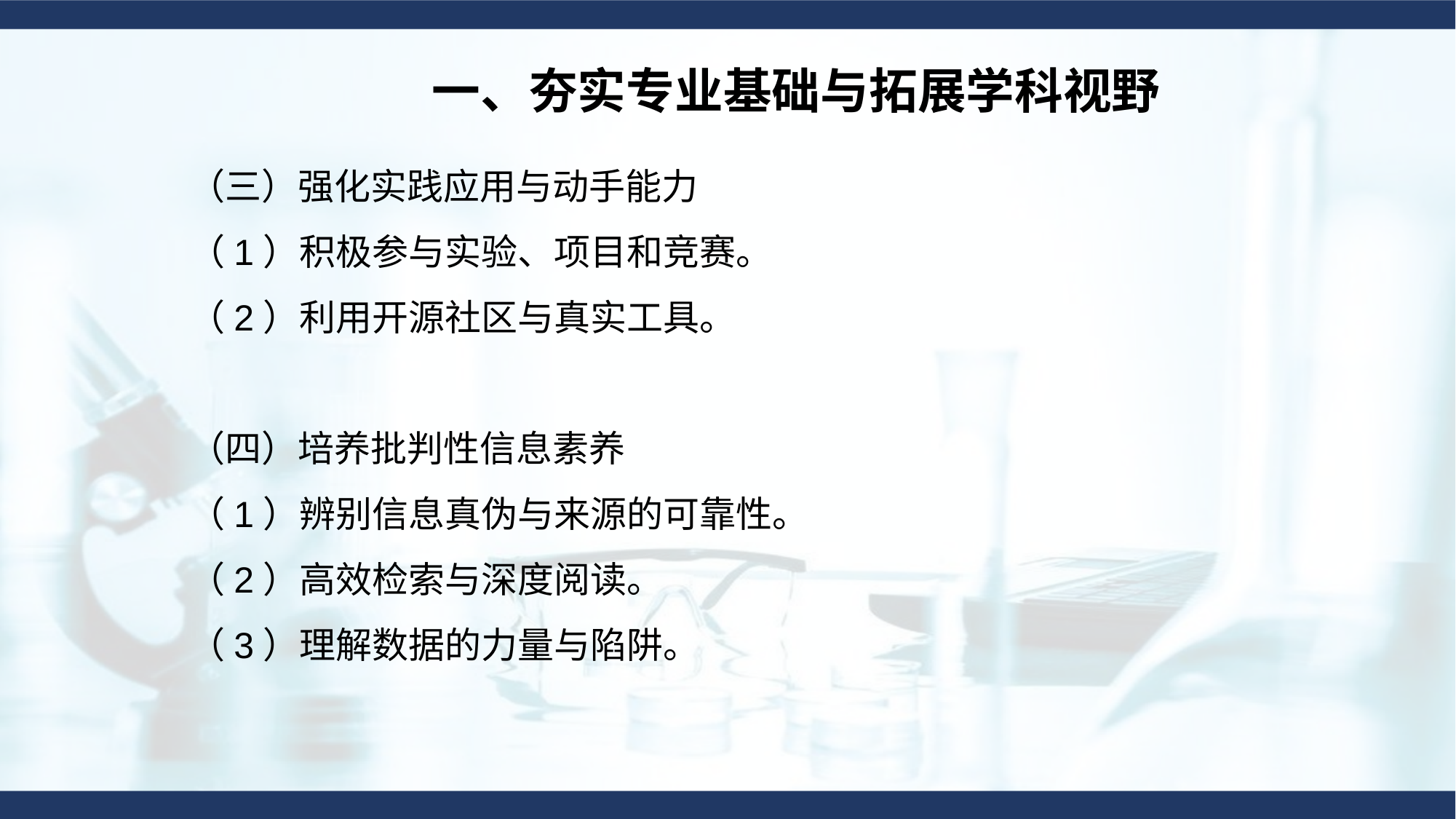

一、夯实专业基础与拓展学科视野
（三）强化实践应用与动手能力
（1）积极参与实验、项目和竞赛。
（2）利用开源社区与真实工具。

（四）培养批判性信息素养
（1）辨别信息真伪与来源的可靠性。
（2）高效检索与深度阅读。
（3）理解数据的力量与陷阱。